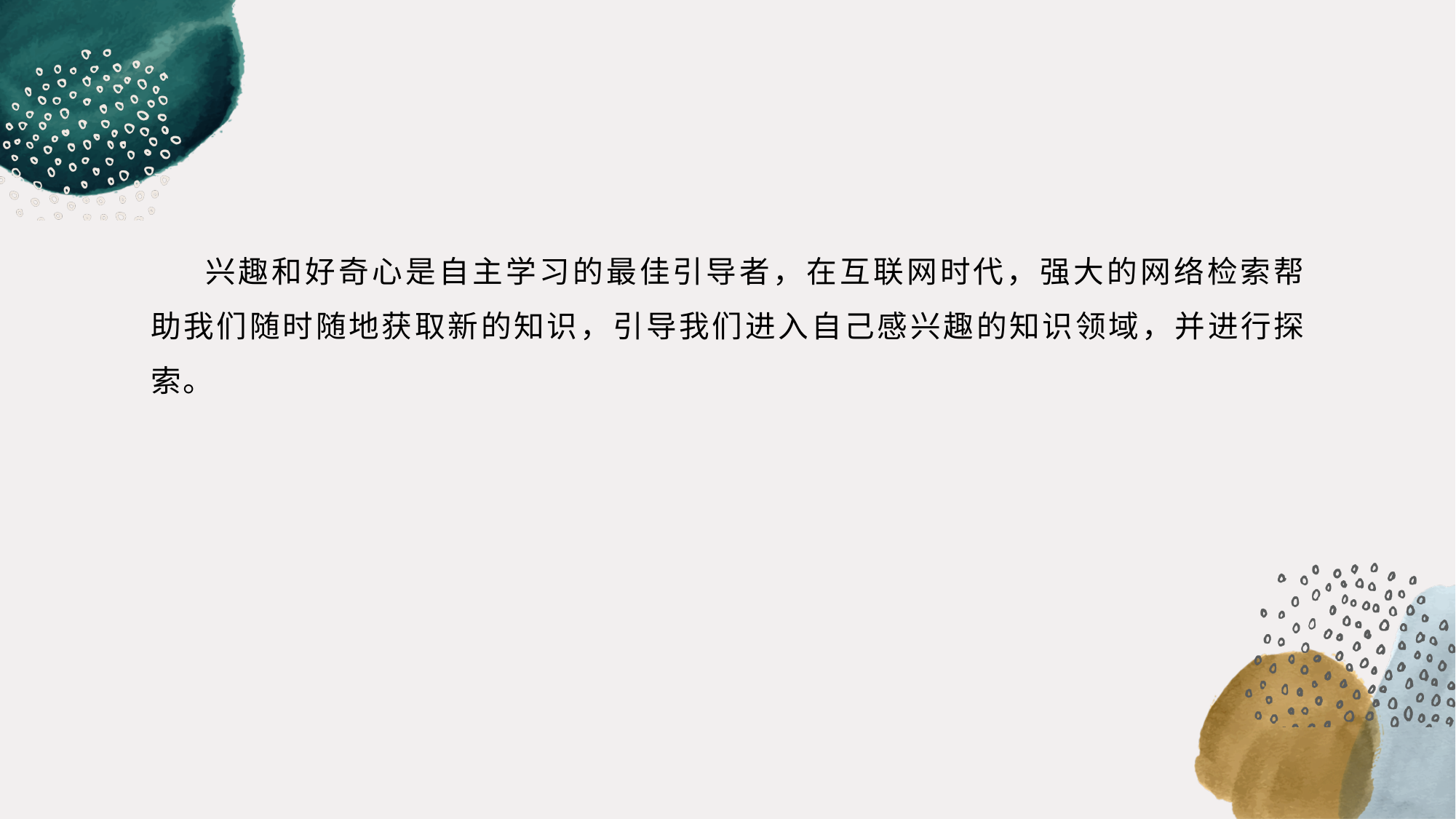

兴趣和好奇心是自主学习的最佳引导者，在互联网时代，强大的网络检索帮助我们随时随地获取新的知识，引导我们进入自己感兴趣的知识领域，并进行探索。